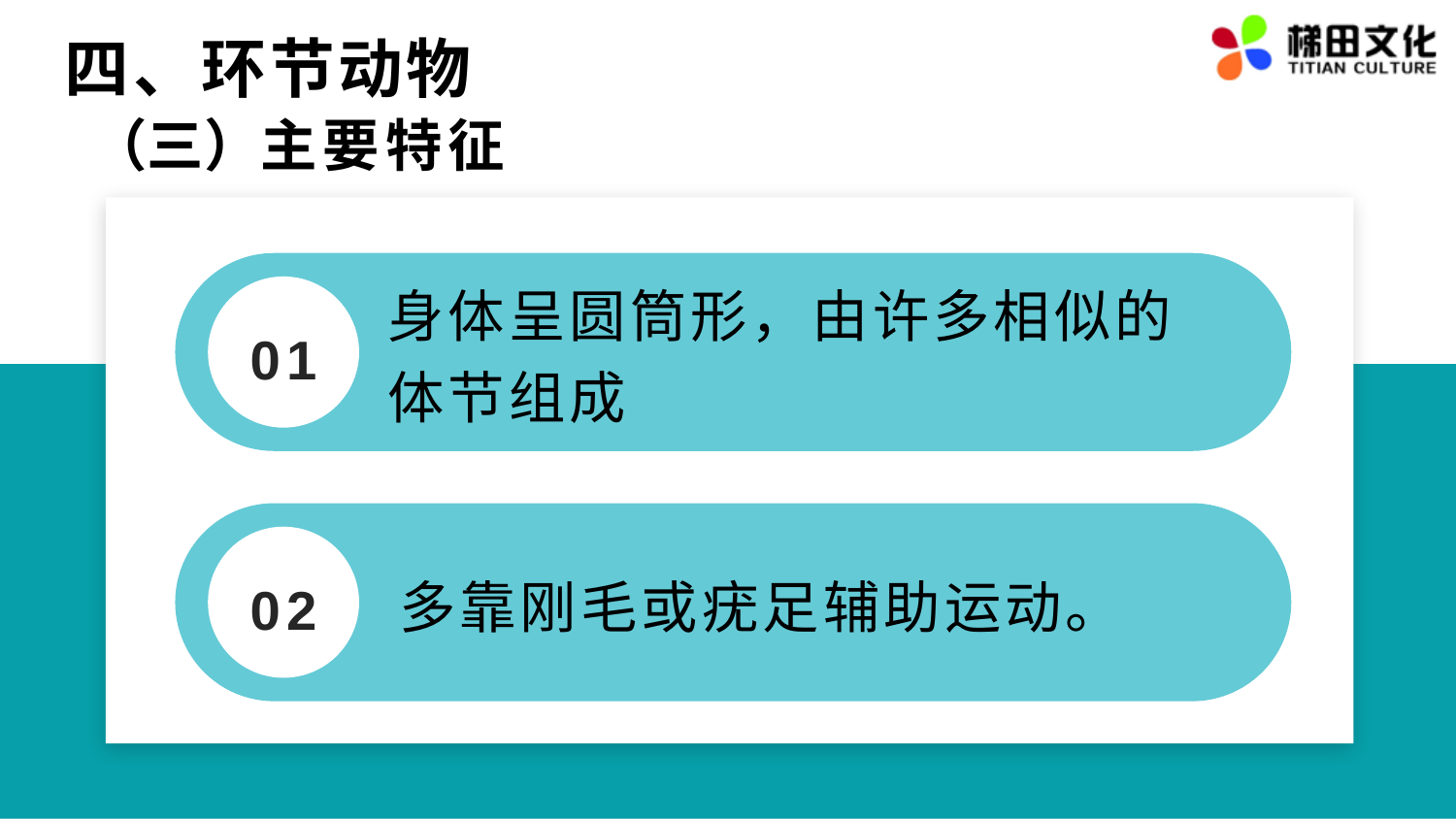

四、环节动物
#
（三）主要特征

身体呈圆筒形，由许多相似的体节组成

01

02
多靠刚毛或疣足辅助运动。